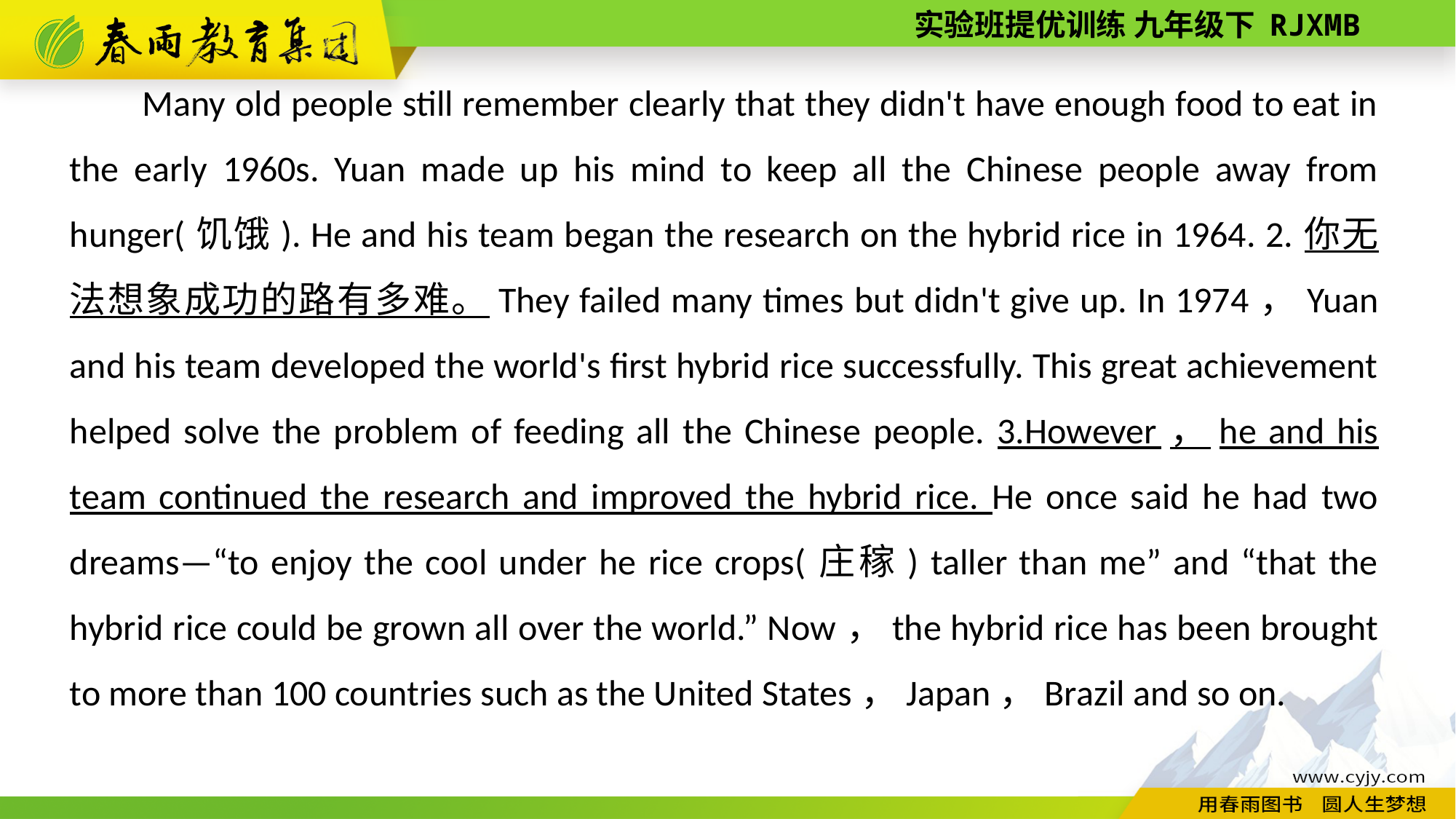

Many old people still remember clearly that they didn't have enough food to eat in the early 1960s. Yuan made up his mind to keep all the Chinese people away from hunger(饥饿). He and his team began the research on the hybrid rice in 1964. 2.你无法想象成功的路有多难。They failed many times but didn't give up. In 1974，Yuan and his team developed the world's first hybrid rice successfully. This great achievement helped solve the problem of feeding all the Chinese people. 3.However，he and his team continued the research and improved the hybrid rice. He once said he had two dreams—“to enjoy the cool under he rice crops(庄稼) taller than me” and “that the hybrid rice could be grown all over the world.” Now，the hybrid rice has been brought to more than 100 countries such as the United States，Japan，Brazil and so on.